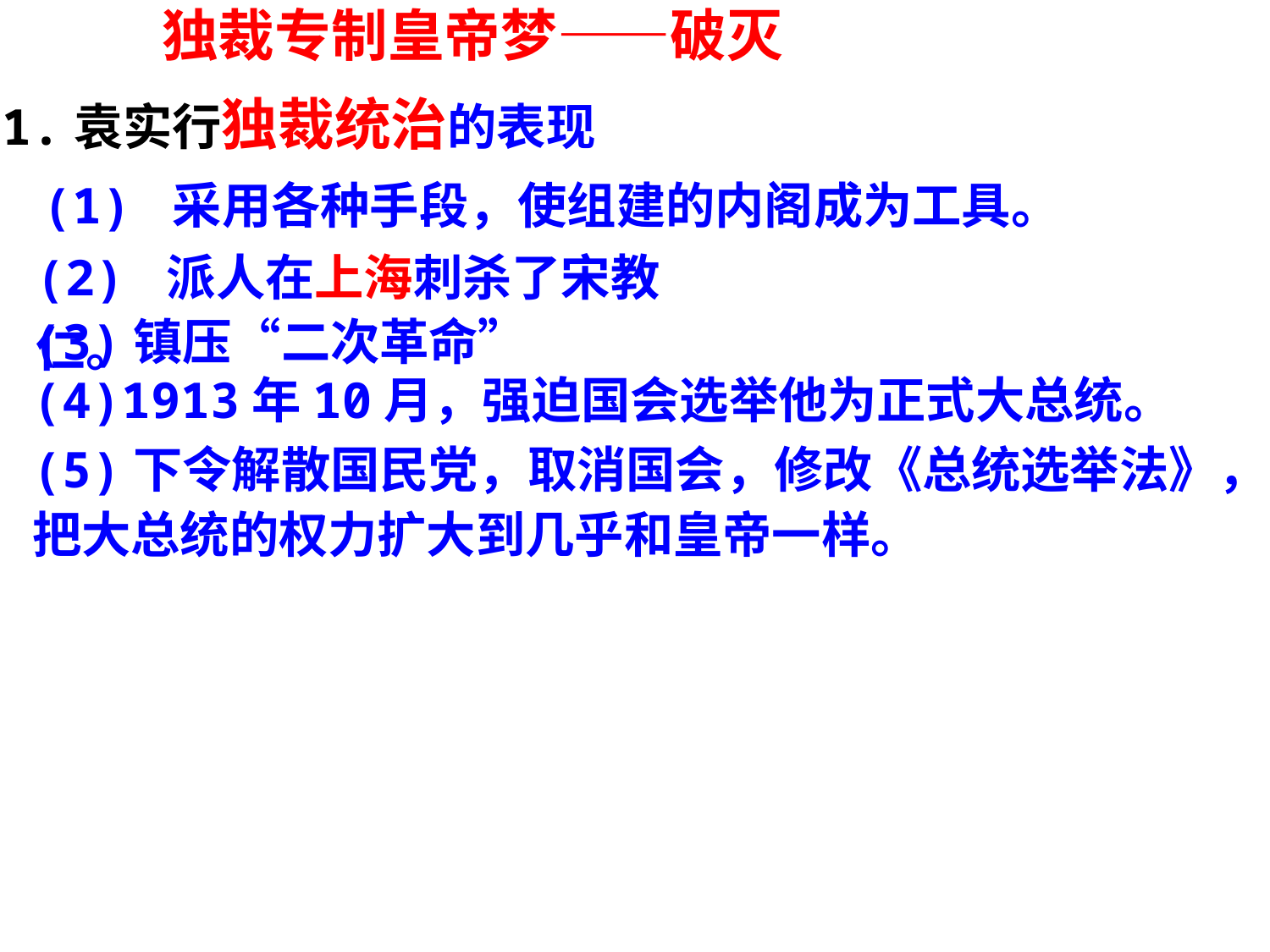

独裁专制皇帝梦——破灭
1.袁实行独裁统治的表现
(1) 采用各种手段，使组建的内阁成为工具。
(2) 派人在上海刺杀了宋教仁。
(3)镇压“二次革命”
(4)1913年10月，强迫国会选举他为正式大总统。
(5)下令解散国民党，取消国会，修改《总统选举法》，把大总统的权力扩大到几乎和皇帝一样。